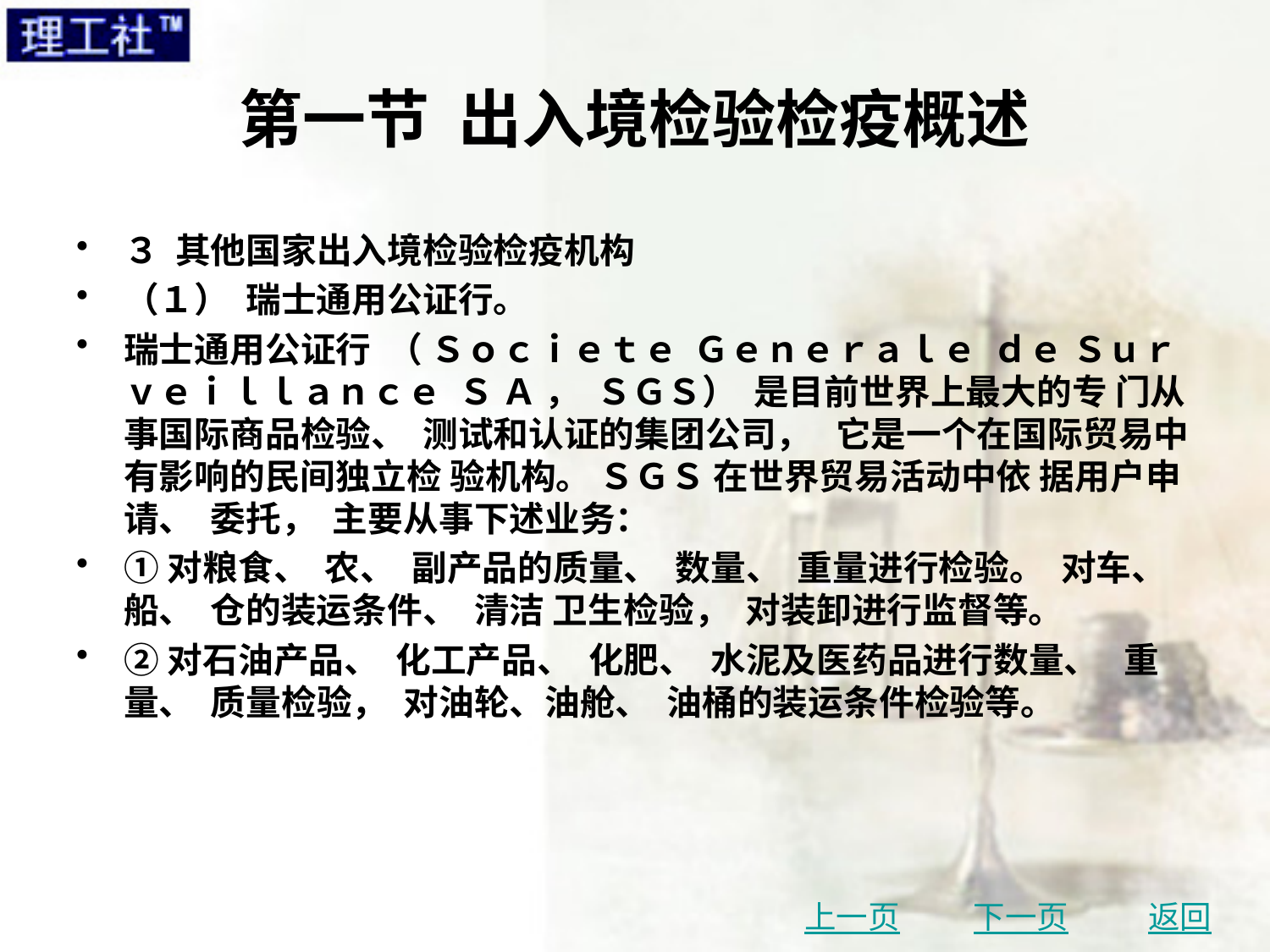

# 第一节  出入境检验检疫概述
３  其他国家出入境检验检疫机构
（１）  瑞士通用公证行。
瑞士通用公证行  （ Ｓｏｃｉｅｔｅ  Ｇｅｎｅｒａｌｅ  ｄｅ Ｓｕｒｖｅｉｌｌａｎｃｅ  Ｓ Ａ ，  ＳＧＳ）  是目前世界上最大的专 门从事国际商品检验、  测试和认证的集团公司，   它是一个在国际贸易中有影响的民间独立检 验机构。 ＳＧＳ 在世界贸易活动中依 据用户申请、  委托，  主要从事下述业务：
①对粮食、  农、  副产品的质量、  数量、  重量进行检验。  对车、  船、  仓的装运条件、  清洁 卫生检验，  对装卸进行监督等。
②对石油产品、  化工产品、  化肥、  水泥及医药品进行数量、   重量、  质量检验，  对油轮、油舱、  油桶的装运条件检验等。

上一页
下一页
返回